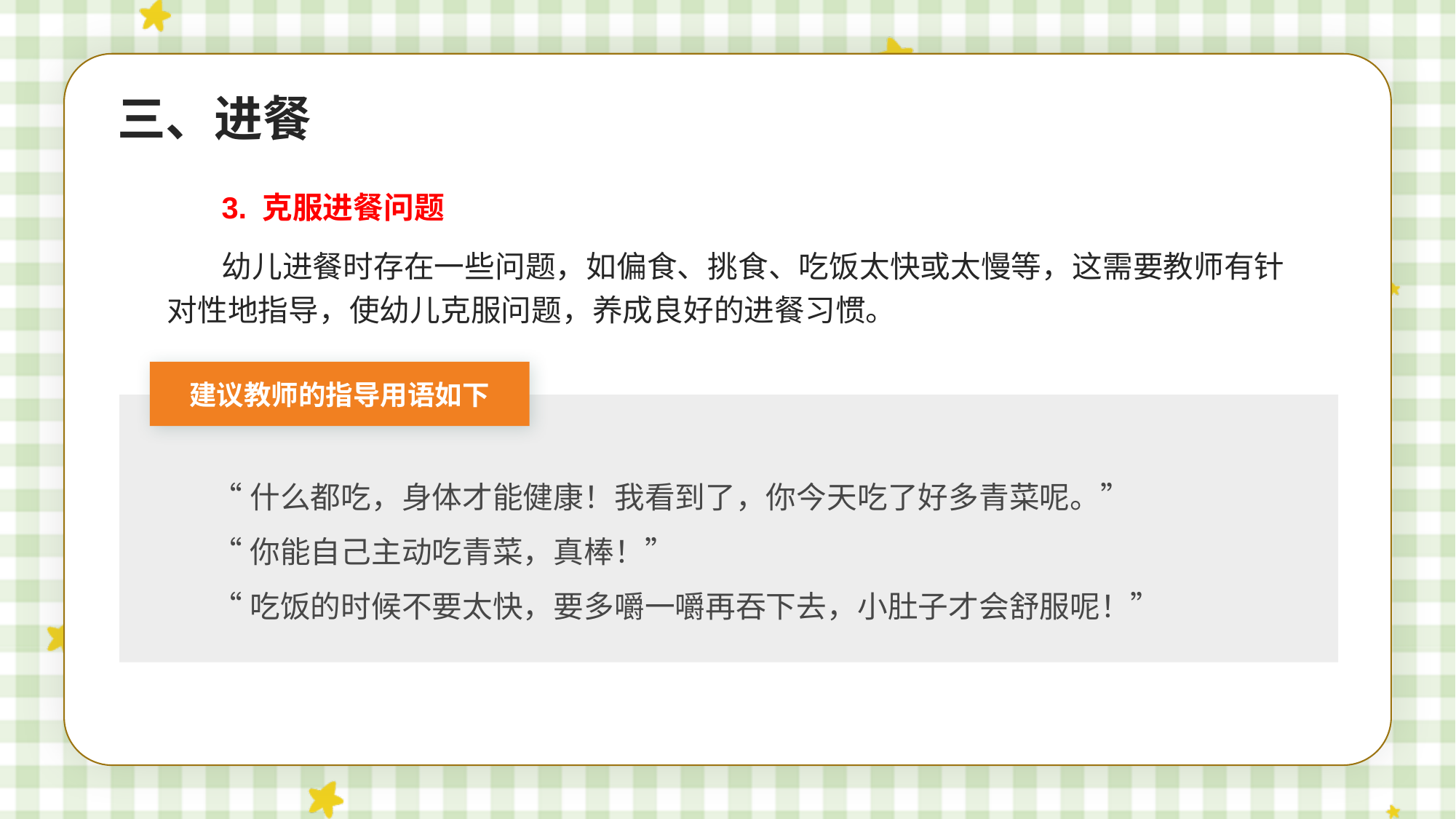

三、进餐
3. 克服进餐问题
幼儿进餐时存在一些问题，如偏食、挑食、吃饭太快或太慢等，这需要教师有针对性地指导，使幼儿克服问题，养成良好的进餐习惯。
建议教师的指导用语如下
“什么都吃，身体才能健康！我看到了，你今天吃了好多青菜呢。”
“你能自己主动吃青菜，真棒！”
“吃饭的时候不要太快，要多嚼一嚼再吞下去，小肚子才会舒服呢！”